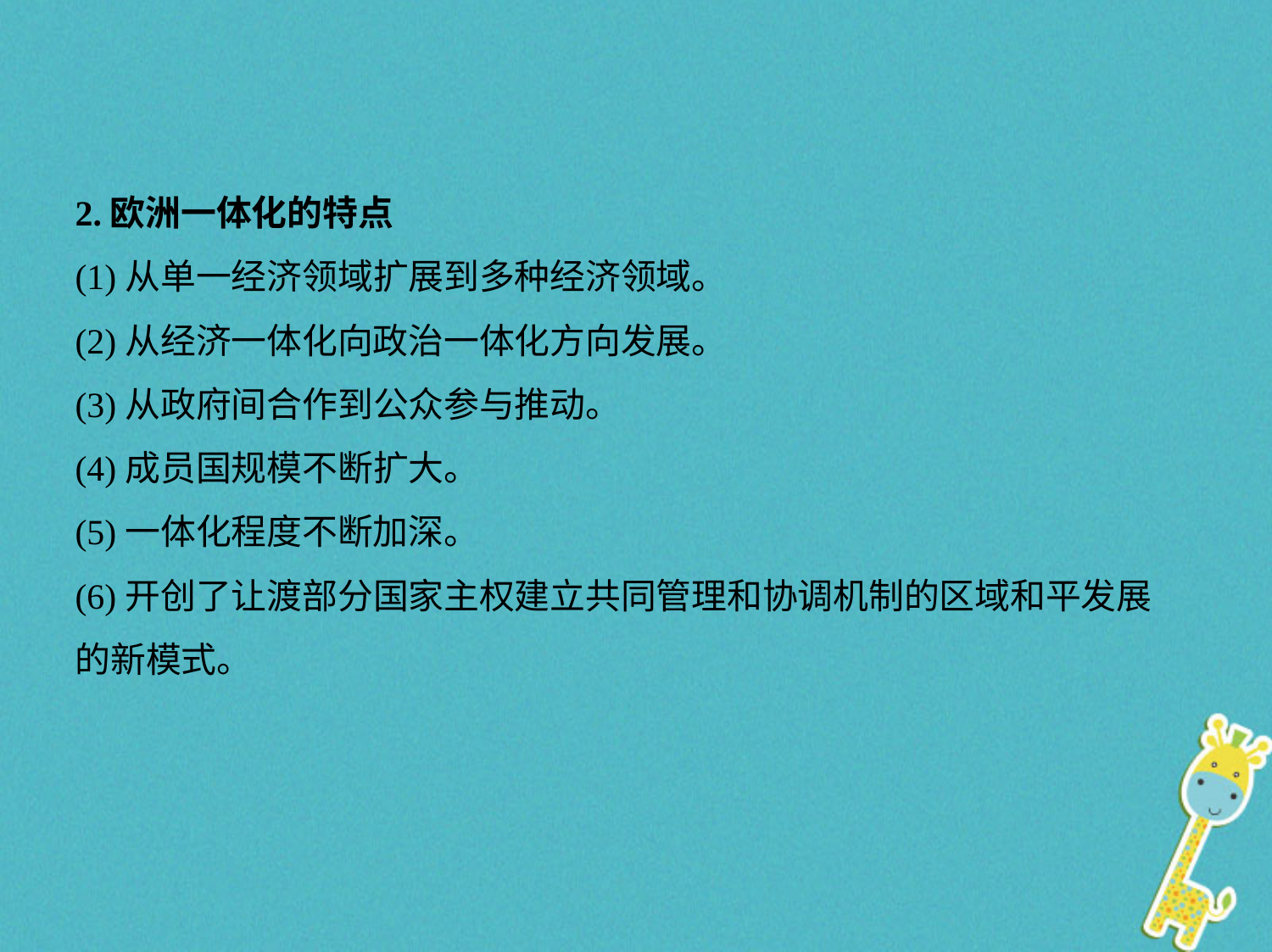

2.欧洲一体化的特点
(1)从单一经济领域扩展到多种经济领域。
(2)从经济一体化向政治一体化方向发展。
(3)从政府间合作到公众参与推动。
(4)成员国规模不断扩大。
(5)一体化程度不断加深。
(6)开创了让渡部分国家主权建立共同管理和协调机制的区域和平发展
的新模式。